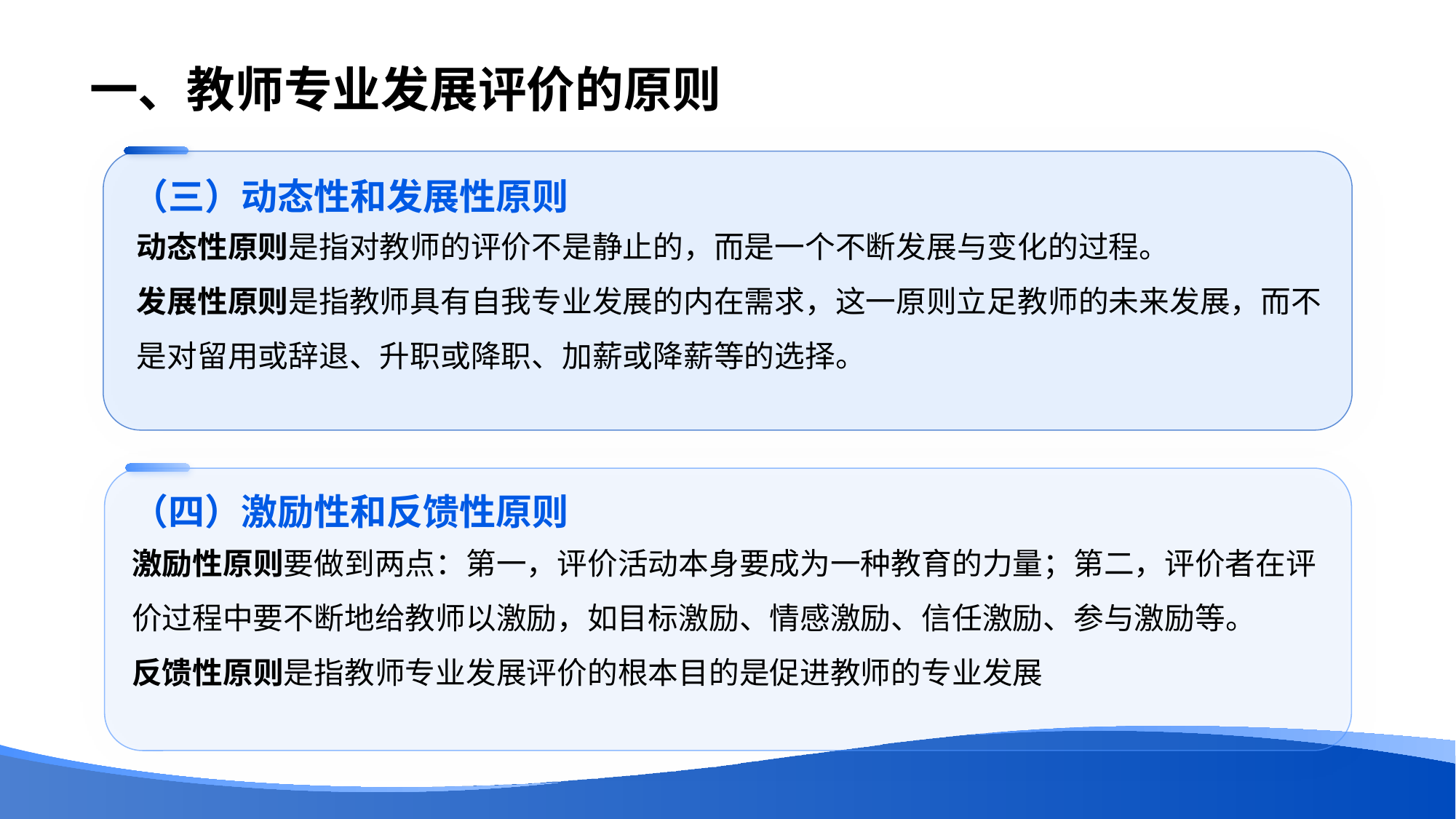

# 一、教师专业发展评价的原则

（三）动态性和发展性原则

动态性原则是指对教师的评价不是静止的，而是一个不断发展与变化的过程。
发展性原则是指教师具有自我专业发展的内在需求，这一原则立足教师的未来发展，而不是对留用或辞退、升职或降职、加薪或降薪等的选择。
（四）激励性和反馈性原则

激励性原则要做到两点：第一，评价活动本身要成为一种教育的力量；第二，评价者在评价过程中要不断地给教师以激励，如目标激励、情感激励、信任激励、参与激励等。
反馈性原则是指教师专业发展评价的根本目的是促进教师的专业发展